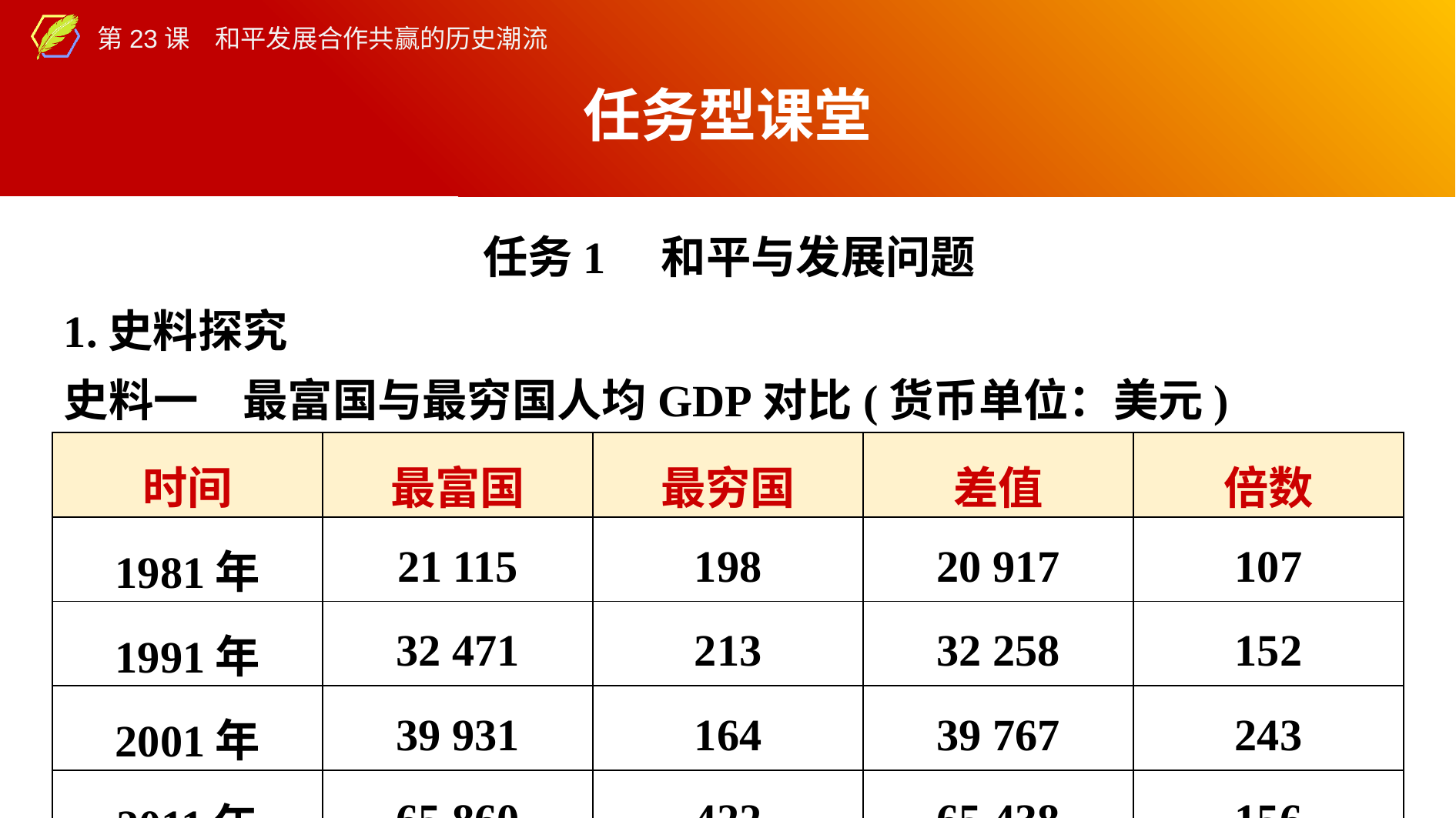

任务型课堂
任务1　和平与发展问题
1.史料探究
史料一　最富国与最穷国人均GDP对比(货币单位：美元)
| 时间 | 最富国 | 最穷国 | 差值 | 倍数 |
| --- | --- | --- | --- | --- |
| 1981年 | 21 115 | 198 | 20 917 | 107 |
| 1991年 | 32 471 | 213 | 32 258 | 152 |
| 2001年 | 39 931 | 164 | 39 767 | 243 |
| 2011年 | 65 860 | 422 | 65 438 | 156 |